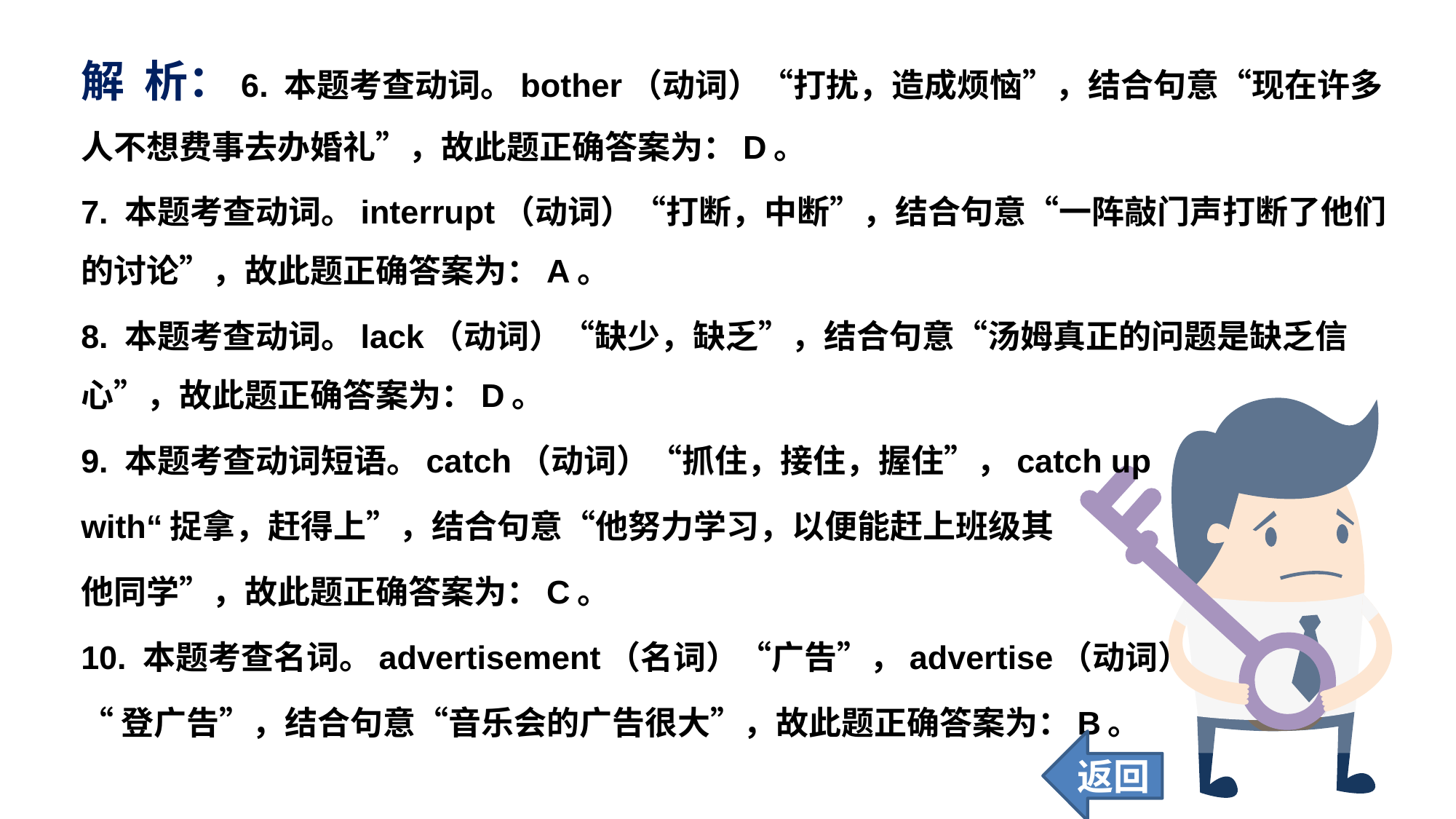

解  析：6. 本题考查动词。bother（动词）“打扰，造成烦恼”，结合句意“现在许多人不想费事去办婚礼”，故此题正确答案为：D。
7. 本题考查动词。interrupt（动词）“打断，中断”，结合句意“一阵敲门声打断了他们的讨论”，故此题正确答案为：A。
8. 本题考查动词。lack（动词）“缺少，缺乏”，结合句意“汤姆真正的问题是缺乏信心”，故此题正确答案为：D。
9. 本题考查动词短语。catch（动词）“抓住，接住，握住”，catch up
with“捉拿，赶得上”，结合句意“他努力学习，以便能赶上班级其
他同学”，故此题正确答案为：C。
10. 本题考查名词。advertisement（名词）“广告”，advertise（动词）
“登广告”，结合句意“音乐会的广告很大”，故此题正确答案为：B。

返回
69